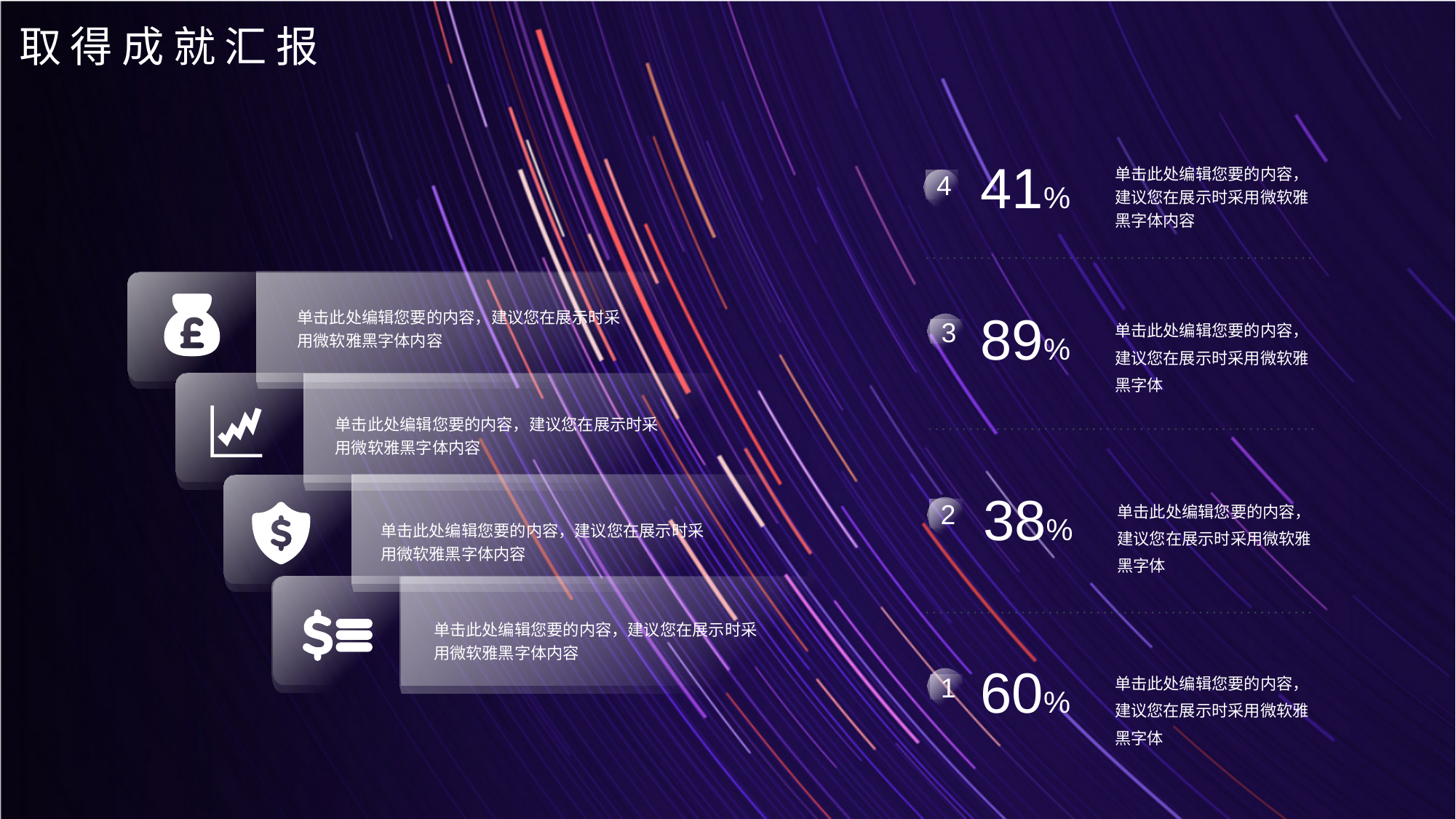

取得成就汇报
41%
单击此处编辑您要的内容，建议您在展示时采用微软雅黑字体内容

4

89%
单击此处编辑您要的内容，建议您在展示时采用微软雅黑字体内容
单击此处编辑您要的内容，建议您在展示时采用微软雅黑字体

3

单击此处编辑您要的内容，建议您在展示时采用微软雅黑字体内容

38%
单击此处编辑您要的内容，建议您在展示时采用微软雅黑字体

2

单击此处编辑您要的内容，建议您在展示时采用微软雅黑字体内容

单击此处编辑您要的内容，建议您在展示时采用微软雅黑字体内容
60%
单击此处编辑您要的内容，建议您在展示时采用微软雅黑字体

1